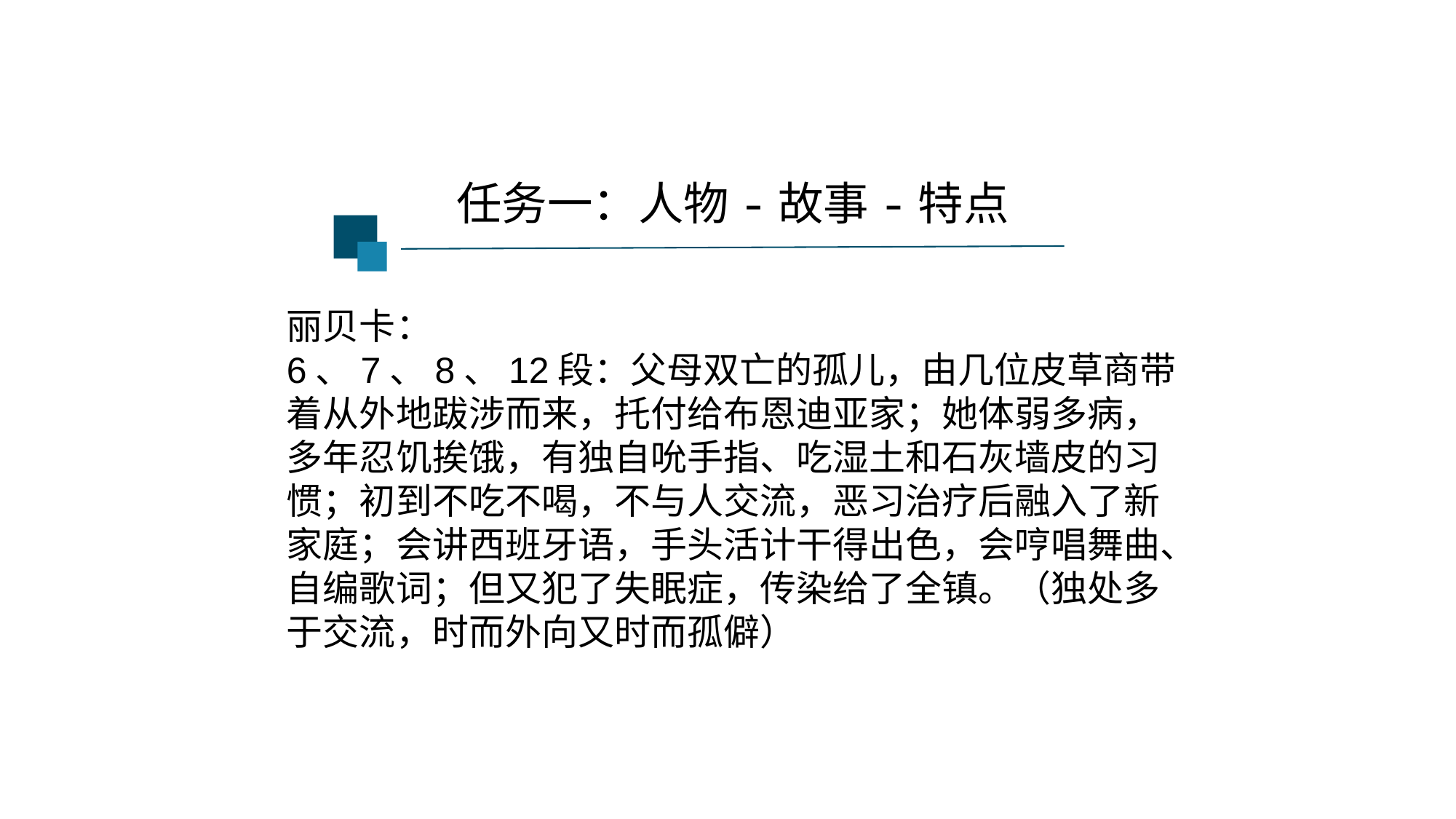

任务一：人物-故事-特点

丽贝卡：
6、7、8、12段：父母双亡的孤儿，由几位皮草商带着从外地跋涉而来，托付给布恩迪亚家；她体弱多病，多年忍饥挨饿，有独自吮手指、吃湿土和石灰墙皮的习惯；初到不吃不喝，不与人交流，恶习治疗后融入了新家庭；会讲西班牙语，手头活计干得出色，会哼唱舞曲、自编歌词；但又犯了失眠症，传染给了全镇。（独处多于交流，时而外向又时而孤僻）